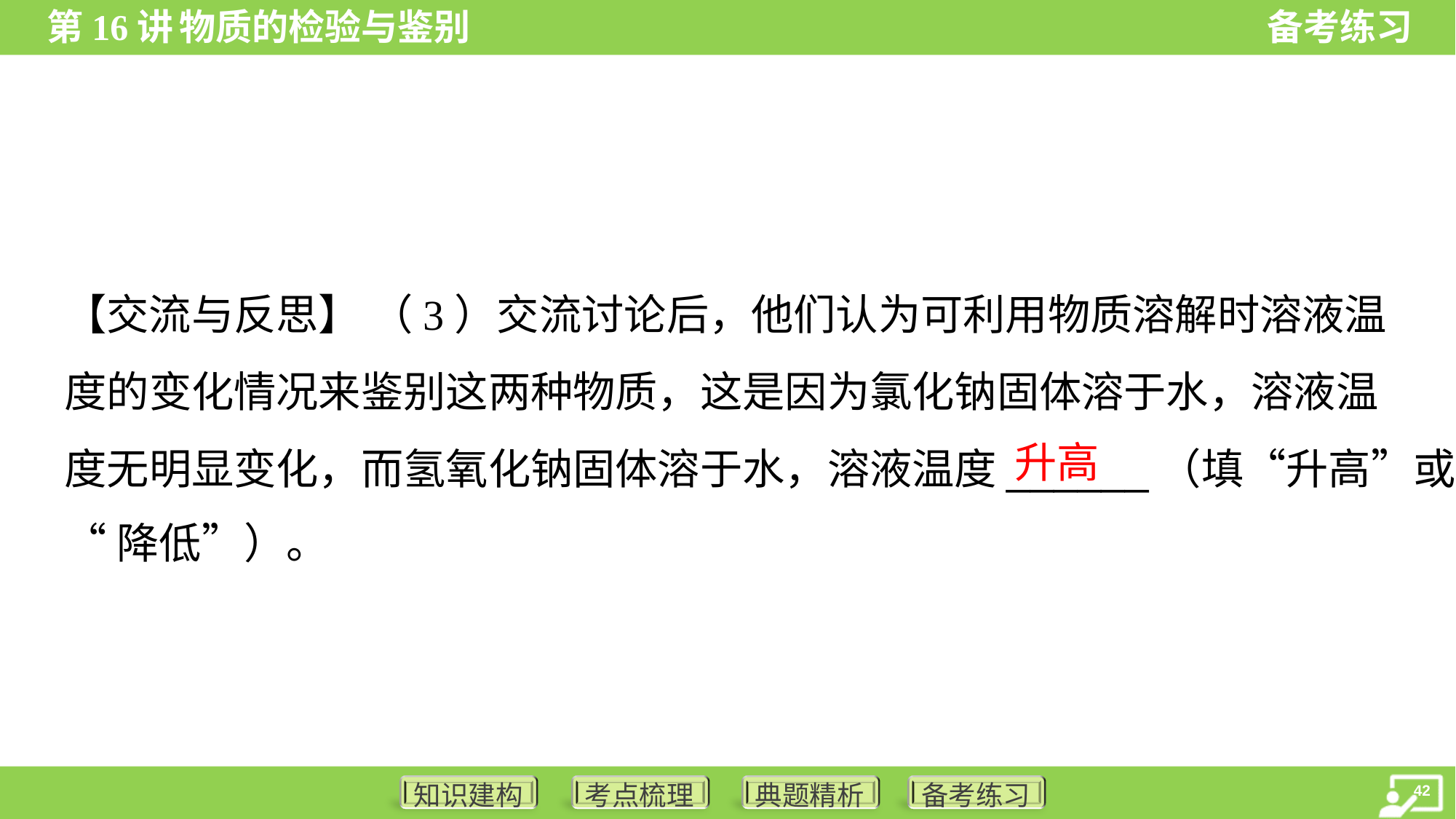

【交流与反思】 （3）交流讨论后，他们认为可利用物质溶解时溶液温
度的变化情况来鉴别这两种物质，这是因为氯化钠固体溶于水，溶液温
度无明显变化，而氢氧化钠固体溶于水，溶液温度______（填“升高”或
“降低”）。
升高